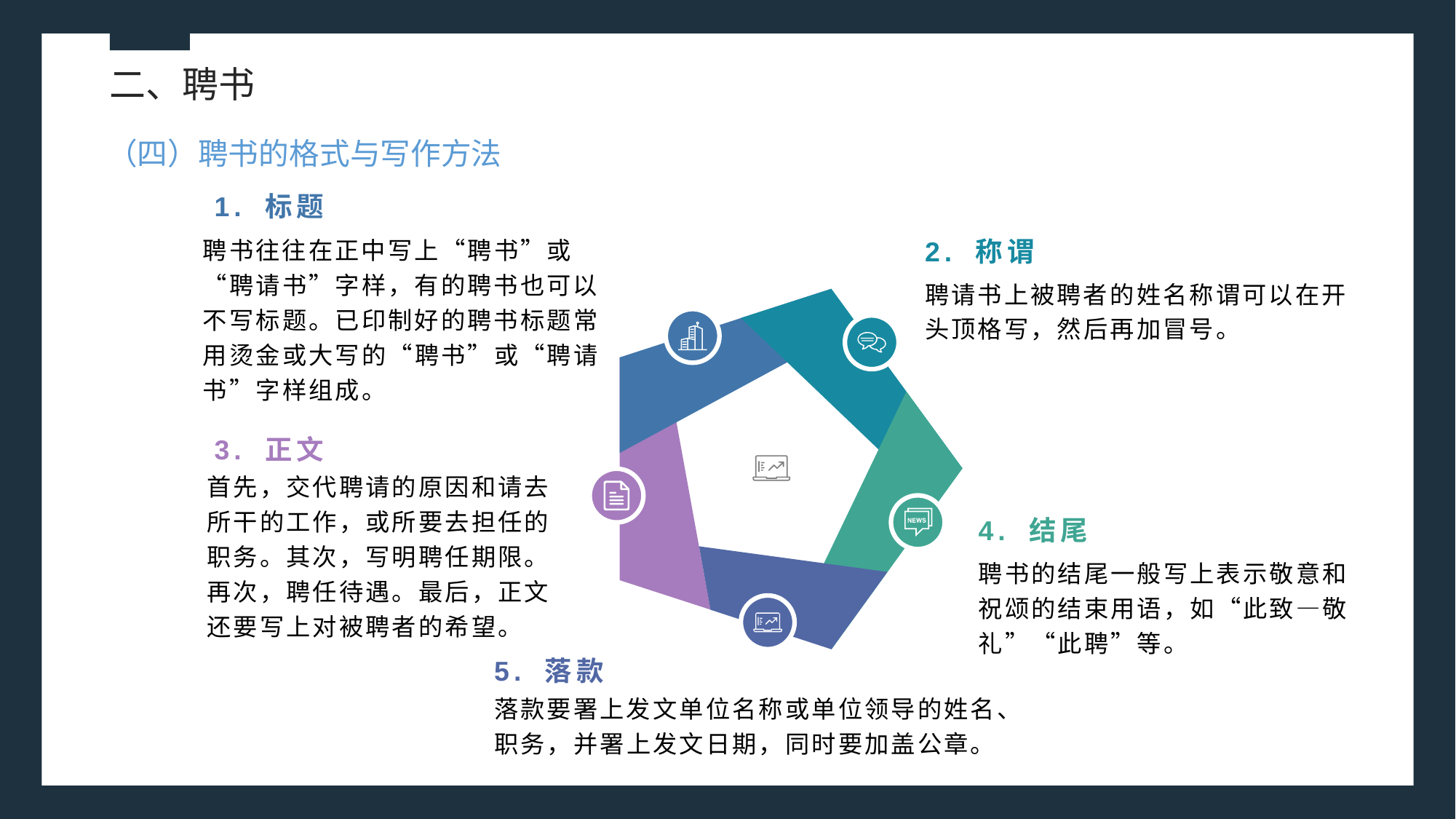

二、聘书
（四）聘书的格式与写作方法
1. 标题
2. 称谓
聘书往往在正中写上“聘书”或“聘请书”字样，有的聘书也可以不写标题。已印制好的聘书标题常用烫金或大写的“聘书”或“聘请书”字样组成。
聘请书上被聘者的姓名称谓可以在开头顶格写，然后再加冒号。

3. 正文

首先，交代聘请的原因和请去所干的工作，或所要去担任的职务。其次，写明聘任期限。再次，聘任待遇。最后，正文还要写上对被聘者的希望。

4. 结尾

聘书的结尾一般写上表示敬意和祝颂的结束用语，如“此致—敬礼”“此聘”等。

5. 落款
落款要署上发文单位名称或单位领导的姓名、职务，并署上发文日期，同时要加盖公章。